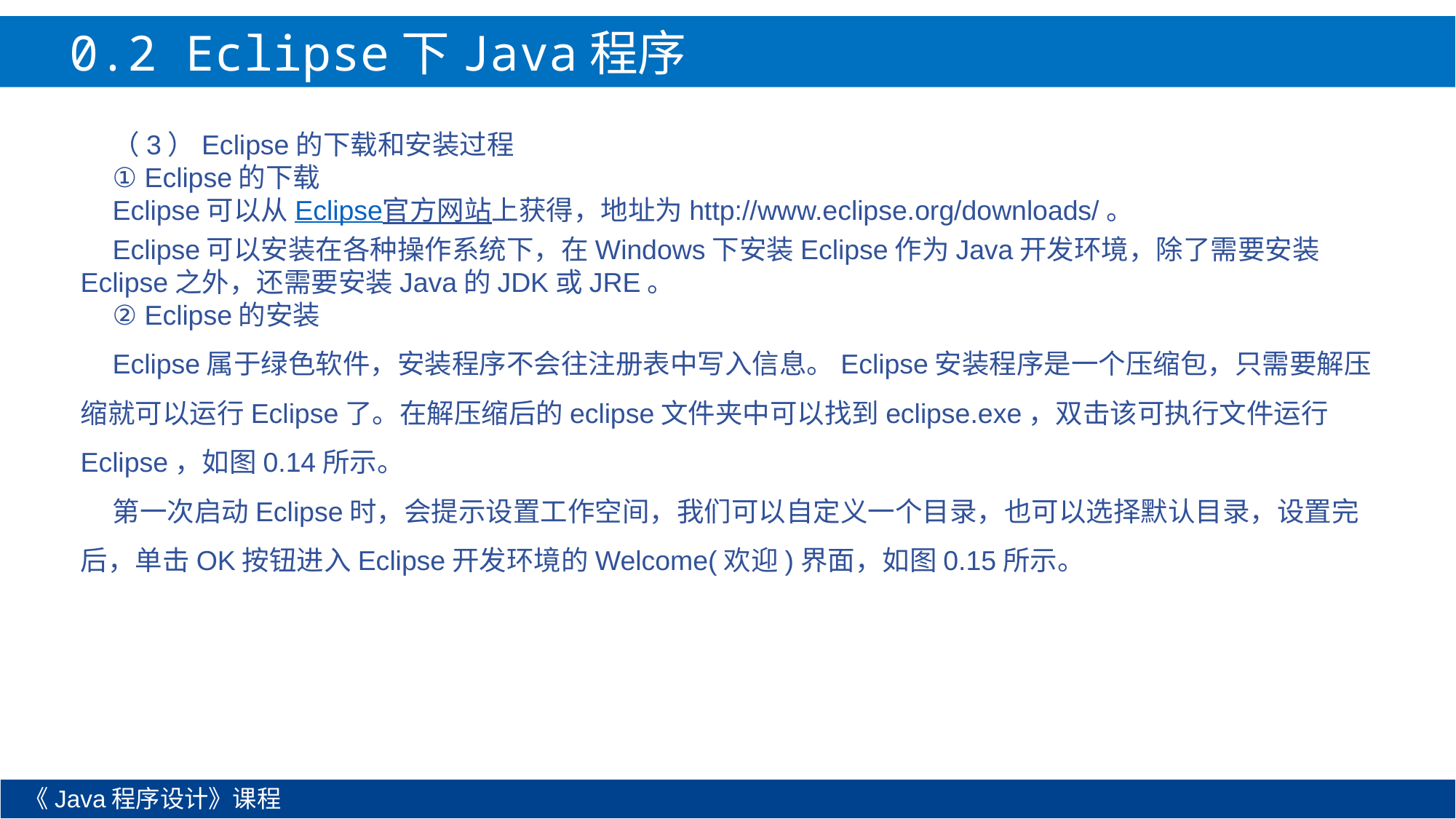

0.2 Eclipse下Java程序开发
（3）Eclipse的下载和安装过程
① Eclipse的下载
Eclipse可以从Eclipse官方网站上获得，地址为http://www.eclipse.org/downloads/。
Eclipse可以安装在各种操作系统下，在Windows下安装Eclipse作为Java开发环境，除了需要安装Eclipse之外，还需要安装Java的JDK或JRE。
② Eclipse的安装
Eclipse属于绿色软件，安装程序不会往注册表中写入信息。Eclipse安装程序是一个压缩包，只需要解压缩就可以运行Eclipse了。在解压缩后的eclipse文件夹中可以找到eclipse.exe，双击该可执行文件运行Eclipse，如图0.14所示。
第一次启动Eclipse时，会提示设置工作空间，我们可以自定义一个目录，也可以选择默认目录，设置完后，单击OK按钮进入Eclipse开发环境的Welcome(欢迎)界面，如图0.15所示。
《Java程序设计》课程